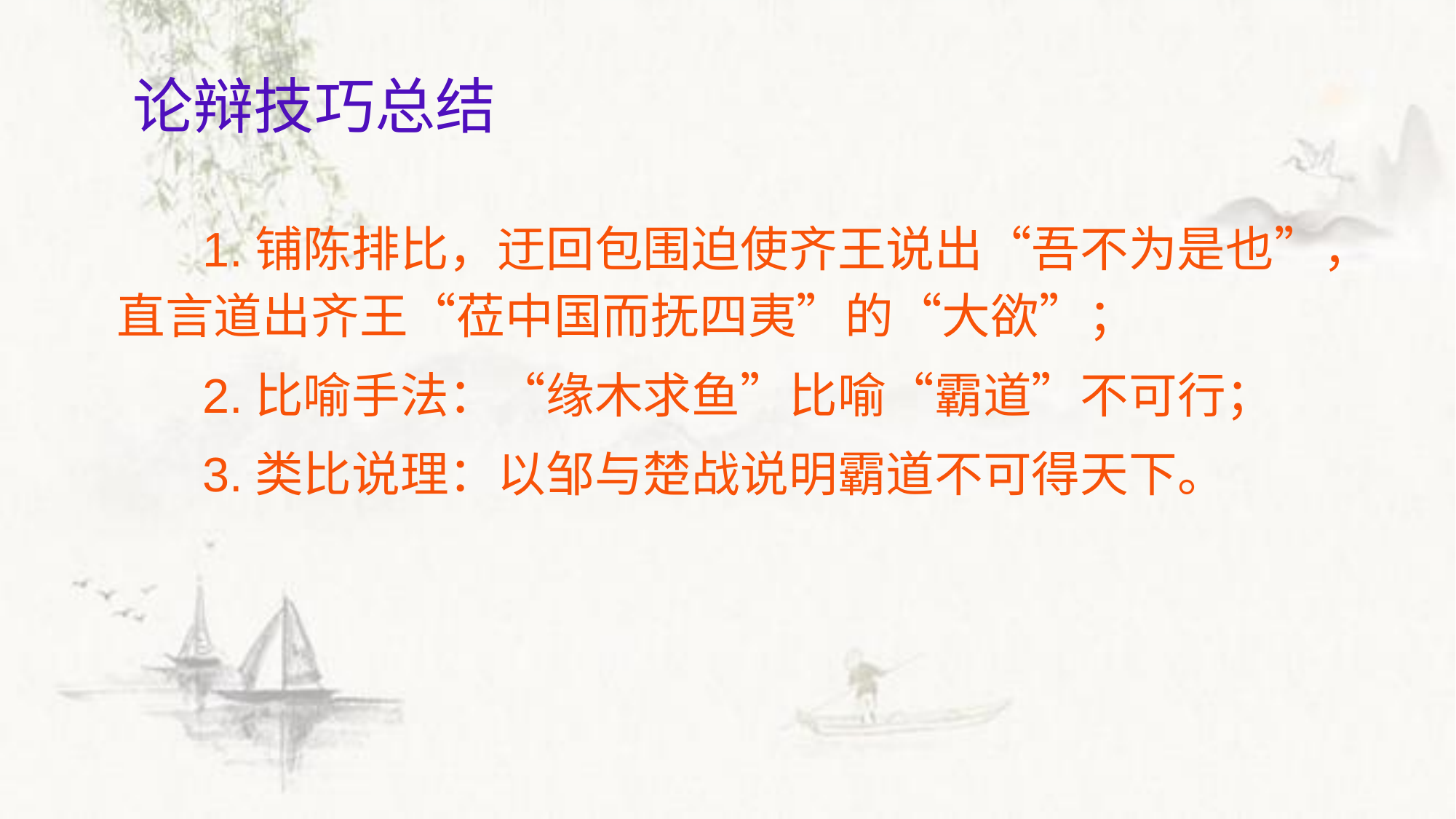

论辩技巧总结
1.铺陈排比，迂回包围迫使齐王说出“吾不为是也”，直言道出齐王“莅中国而抚四夷”的“大欲”；
2.比喻手法：“缘木求鱼”比喻“霸道”不可行；
3.类比说理：以邹与楚战说明霸道不可得天下。